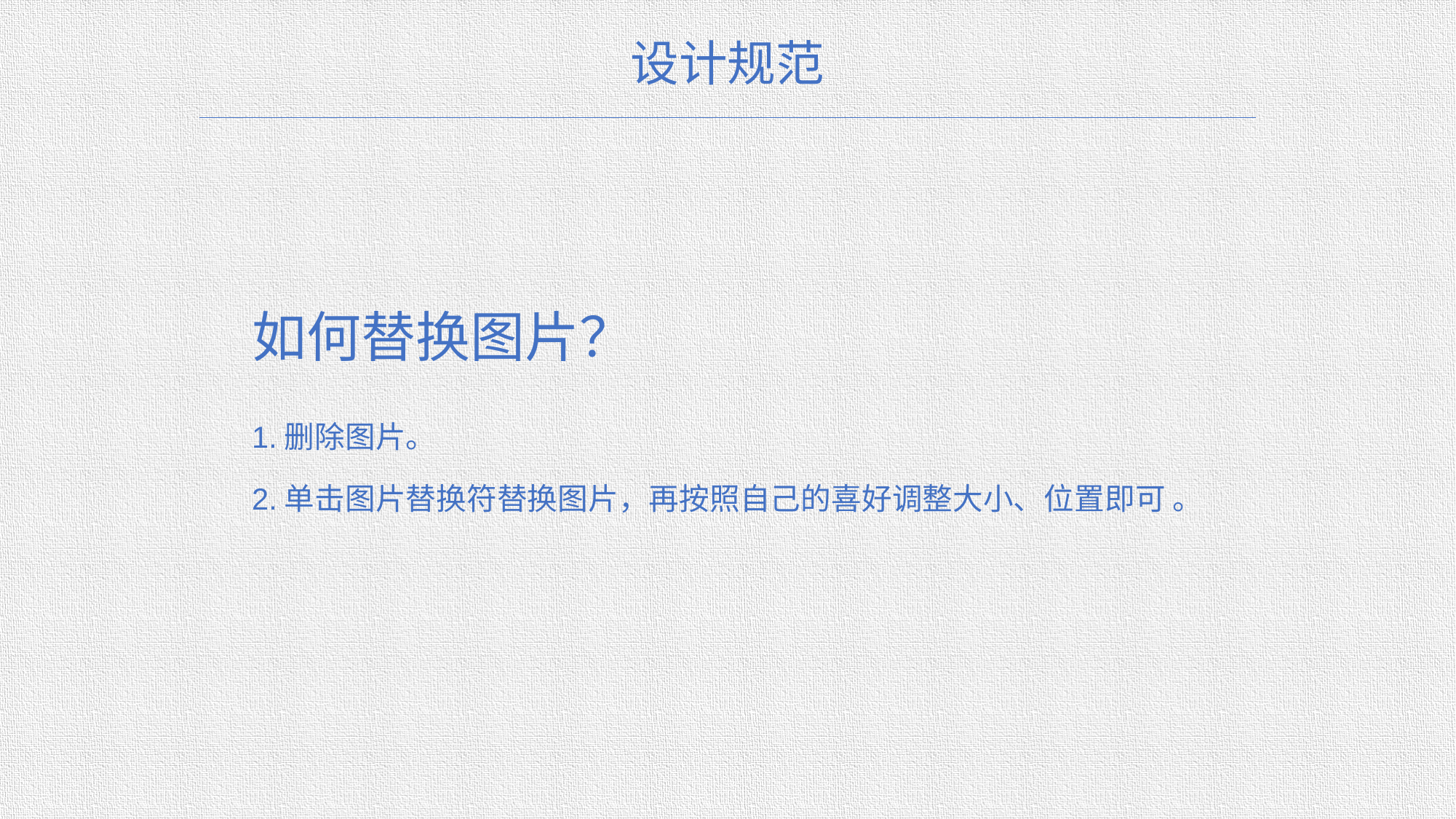

设计规范
如何替换图片？
1.删除图片。
2.单击图片替换符替换图片，再按照自己的喜好调整大小、位置即可 。